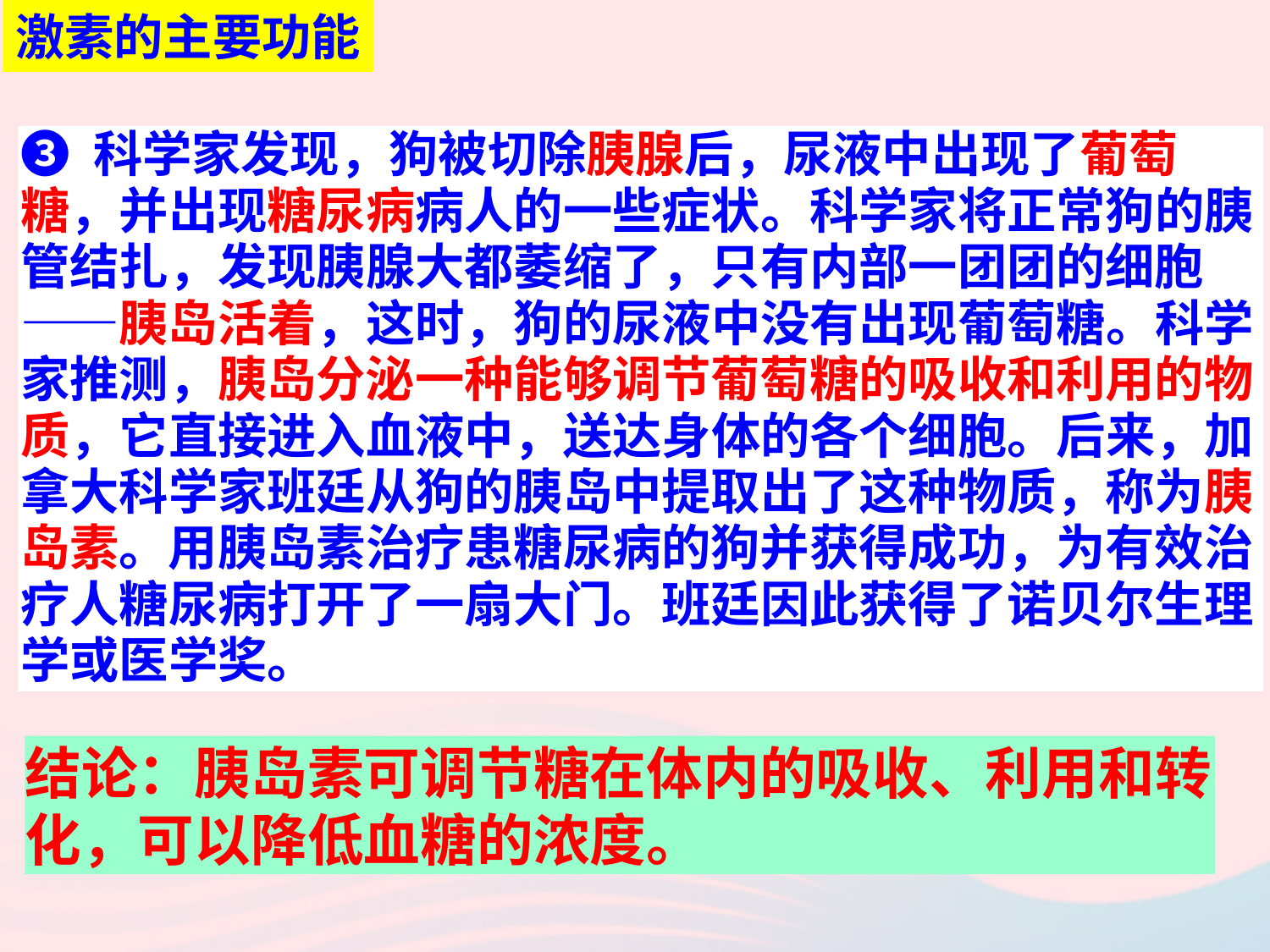

激素的主要功能
❸ 科学家发现，狗被切除胰腺后，尿液中出现了葡萄糖，并出现糖尿病病人的一些症状。科学家将正常狗的胰管结扎，发现胰腺大都萎缩了，只有内部一团团的细胞——胰岛活着，这时，狗的尿液中没有出现葡萄糖。科学家推测，胰岛分泌一种能够调节葡萄糖的吸收和利用的物质，它直接进入血液中，送达身体的各个细胞。后来，加拿大科学家班廷从狗的胰岛中提取出了这种物质，称为胰岛素。用胰岛素治疗患糖尿病的狗并获得成功，为有效治疗人糖尿病打开了一扇大门。班廷因此获得了诺贝尔生理学或医学奖。
结论：胰岛素可调节糖在体内的吸收、利用和转化，可以降低血糖的浓度。